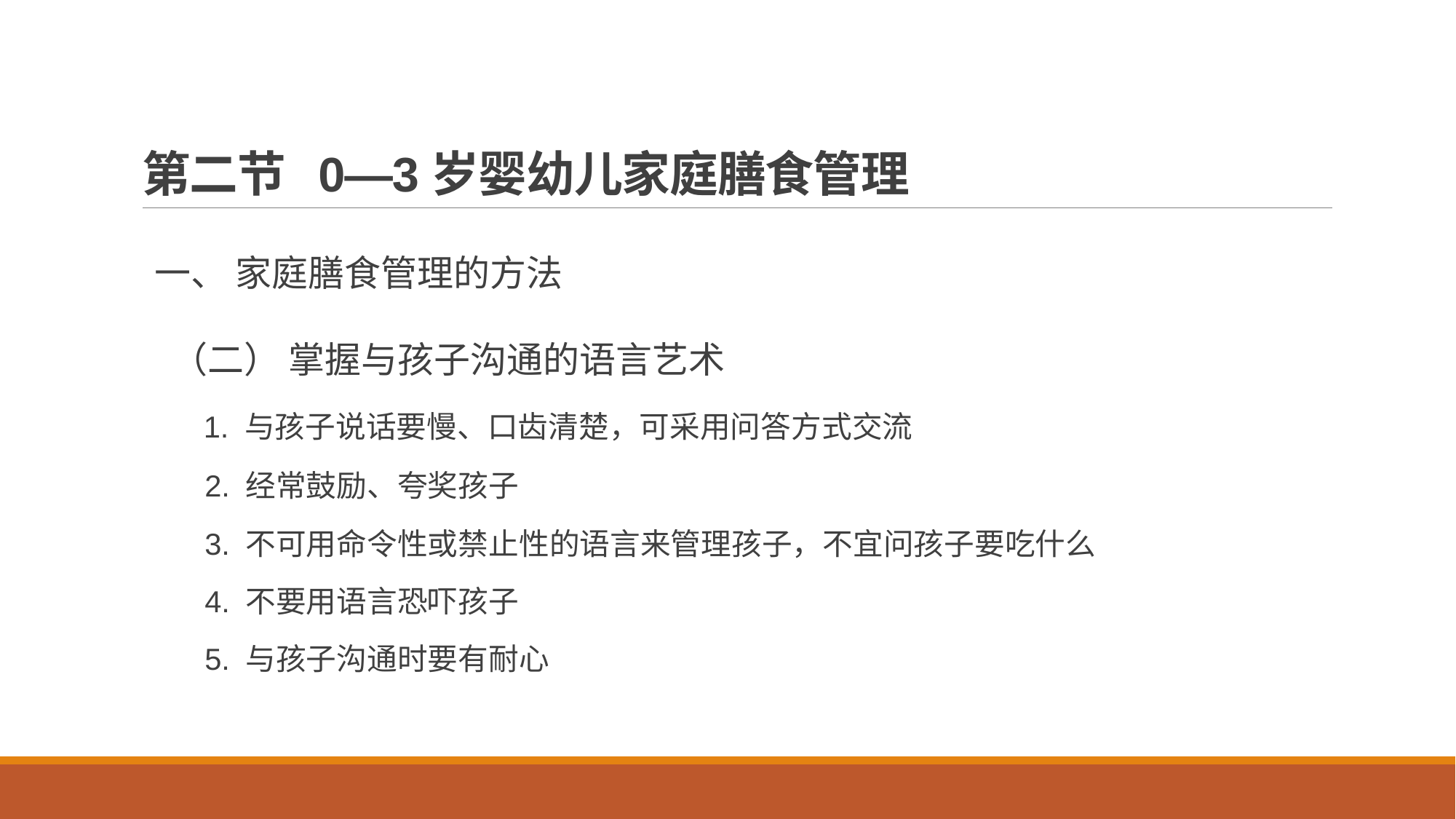

# 第二节  0—3岁婴幼儿家庭膳食管理
一、 家庭膳食管理的方法
 （二） 掌握与孩子沟通的语言艺术
     1. 与孩子说话要慢、口齿清楚，可采用问答方式交流
      2. 经常鼓励、夸奖孩子
      3. 不可用命令性或禁止性的语言来管理孩子，不宜问孩子要吃什么
      4. 不要用语言恐吓孩子
      5. 与孩子沟通时要有耐心